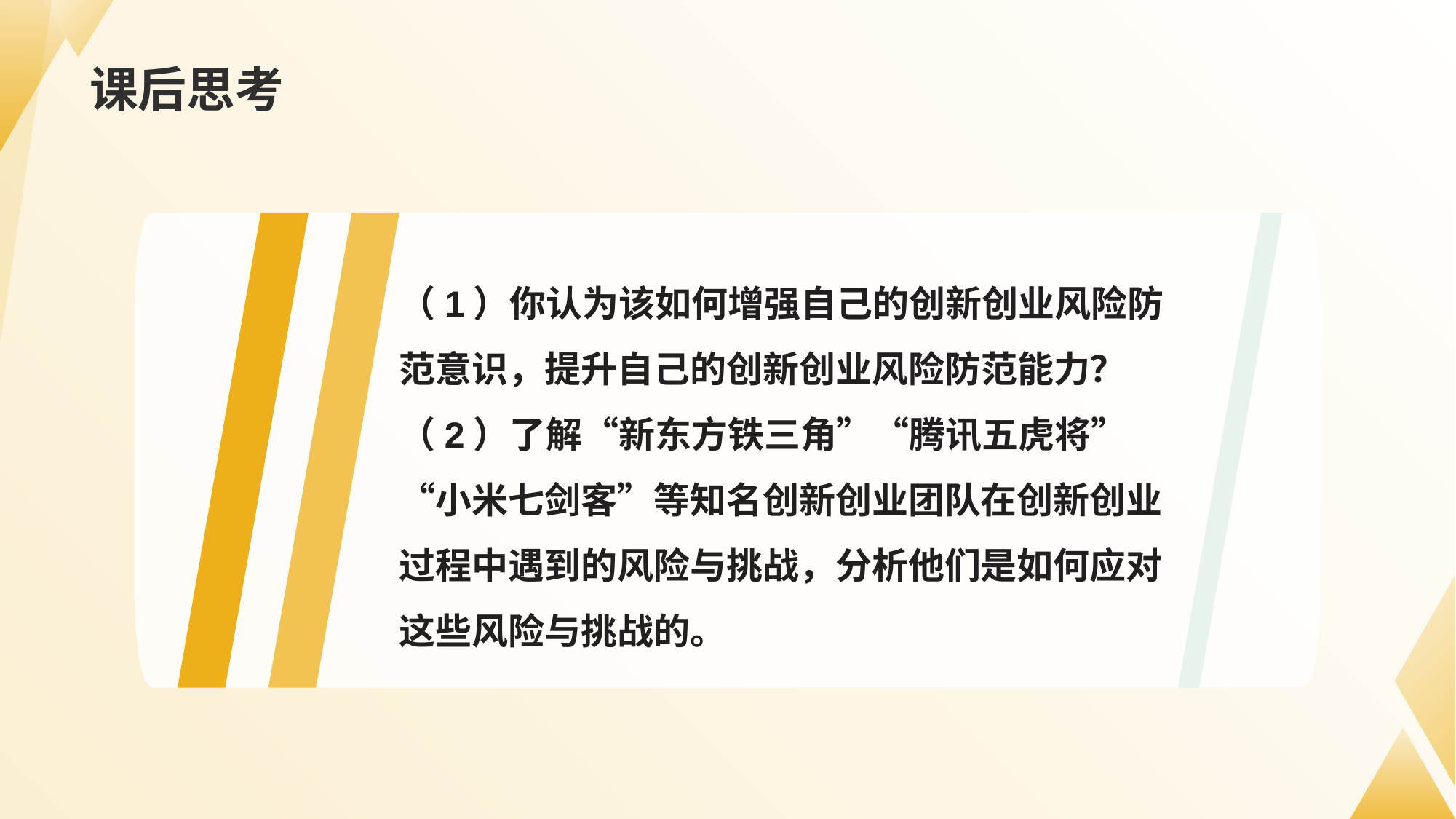

# 课后思考

（1）你认为该如何增强自己的创新创业风险防范意识，提升自己的创新创业风险防范能力？
（2）了解“新东方铁三角”“腾讯五虎将”“小米七剑客”等知名创新创业团队在创新创业过程中遇到的风险与挑战，分析他们是如何应对这些风险与挑战的。